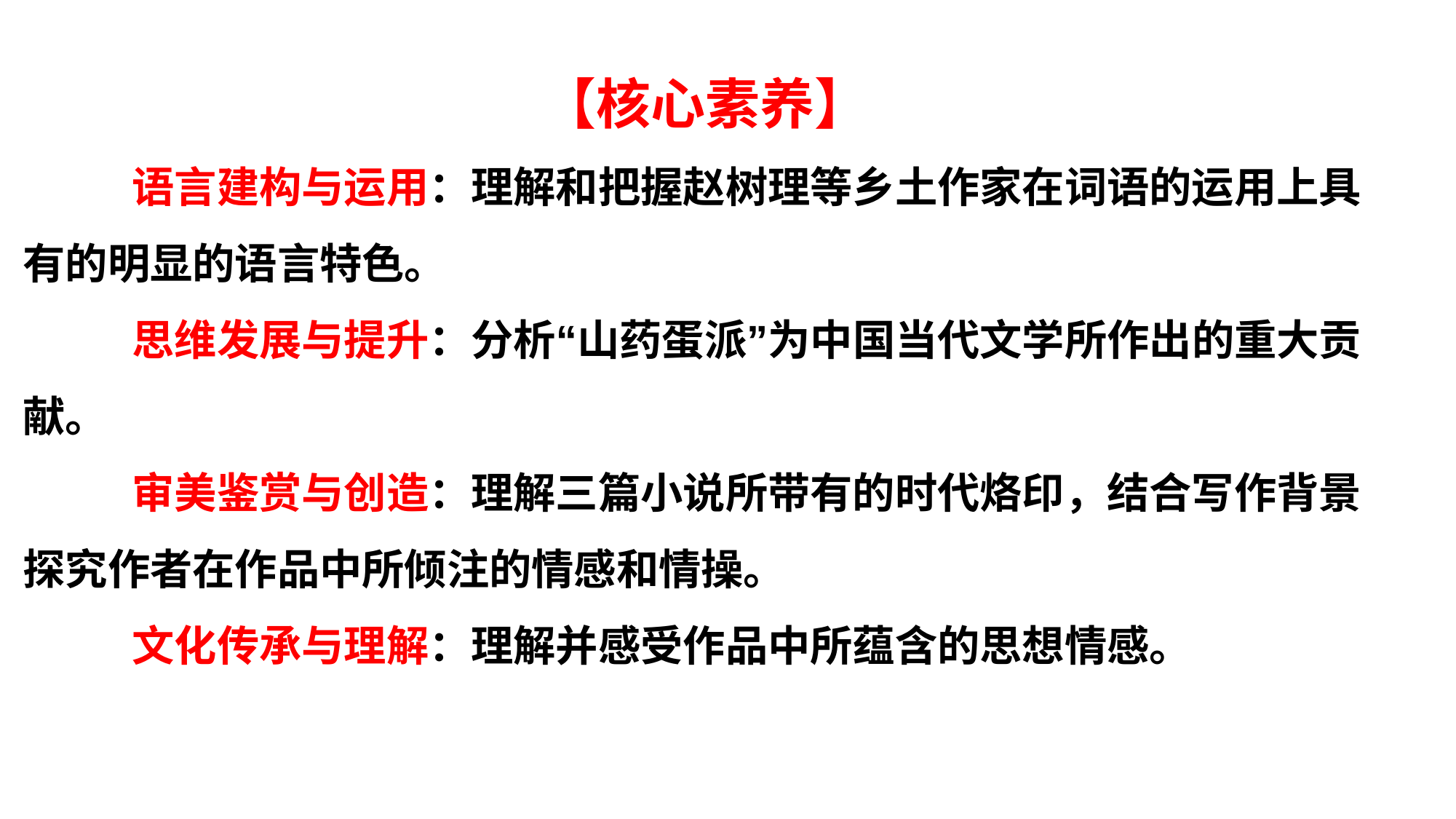

【核心素养】
	语言建构与运用：理解和把握赵树理等乡土作家在词语的运用上具有的明显的语言特色。
	思维发展与提升：分析“山药蛋派”为中国当代文学所作出的重大贡献。
	审美鉴赏与创造：理解三篇小说所带有的时代烙印，结合写作背景探究作者在作品中所倾注的情感和情操。
	文化传承与理解：理解并感受作品中所蕴含的思想情感。